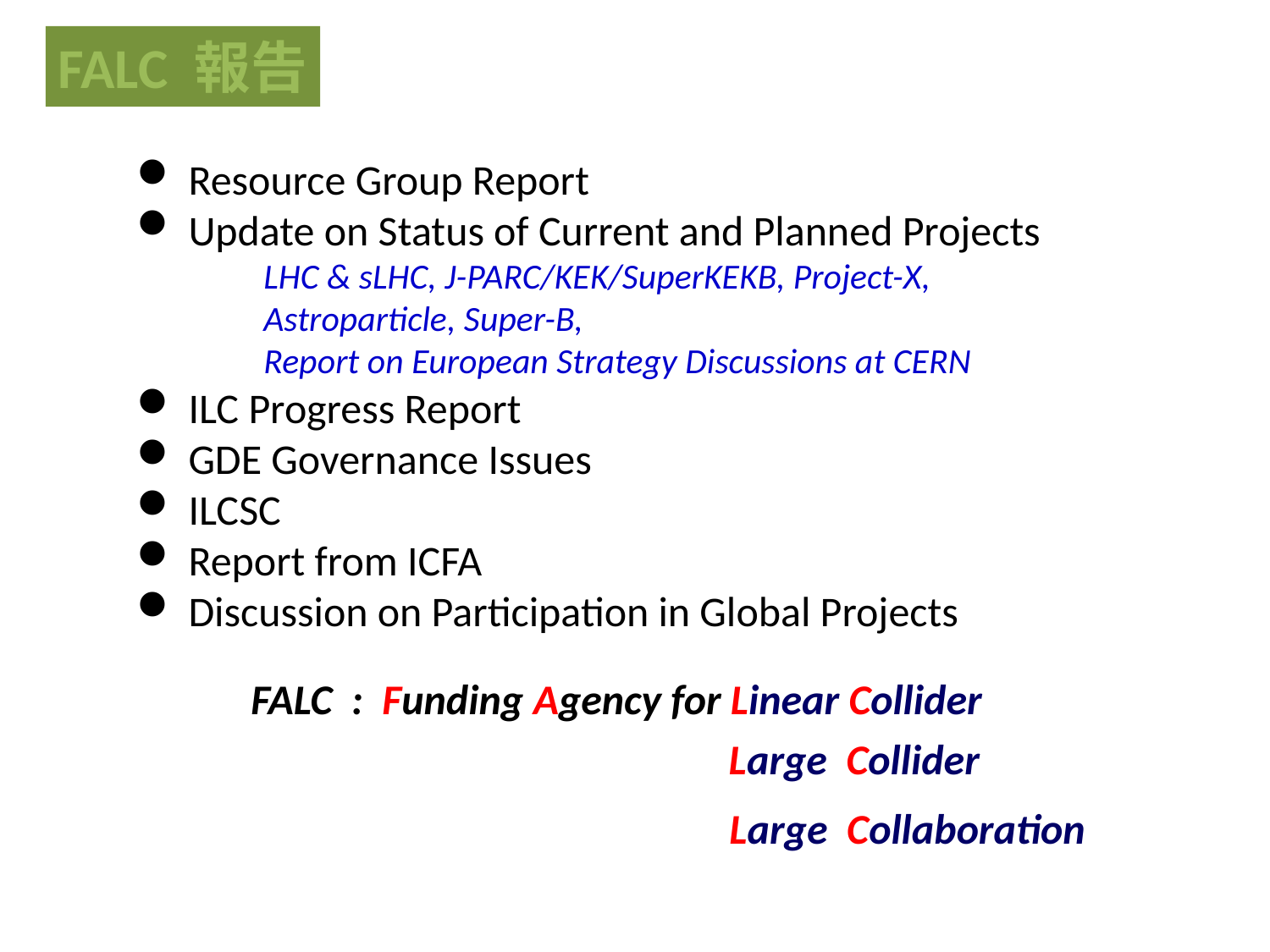

FALC 報告
 Resource Group Report
 Update on Status of Current and Planned Projects
	LHC & sLHC, J-PARC/KEK/SuperKEKB, Project-X,
	Astroparticle, Super-B,
	Report on European Strategy Discussions at CERN
 ILC Progress Report
 GDE Governance Issues
 ILCSC
 Report from ICFA
 Discussion on Participation in Global Projects
FALC  :  Funding Agency for Linear Collider
Large  Collider
Large  Collaboration